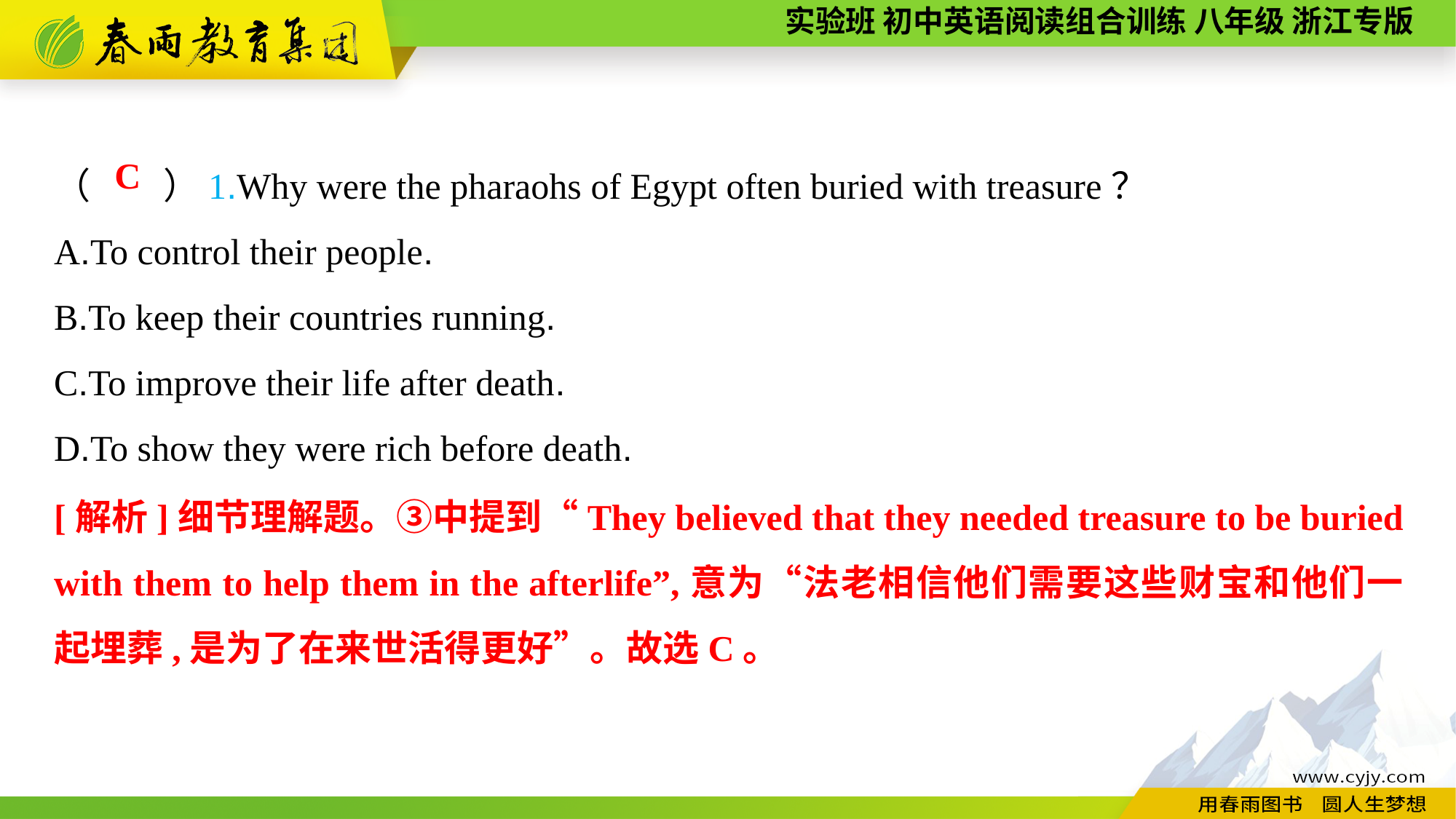

（　　）1.Why were the pharaohs of Egypt often buried with treasure？
A.To control their people.
B.To keep their countries running.
C.To improve their life after death.
D.To show they were rich before death.
C
[解析]细节理解题。③中提到“They believed that they needed treasure to be buried with them to help them in the afterlife”,意为“法老相信他们需要这些财宝和他们一起埋葬,是为了在来世活得更好”。故选C。